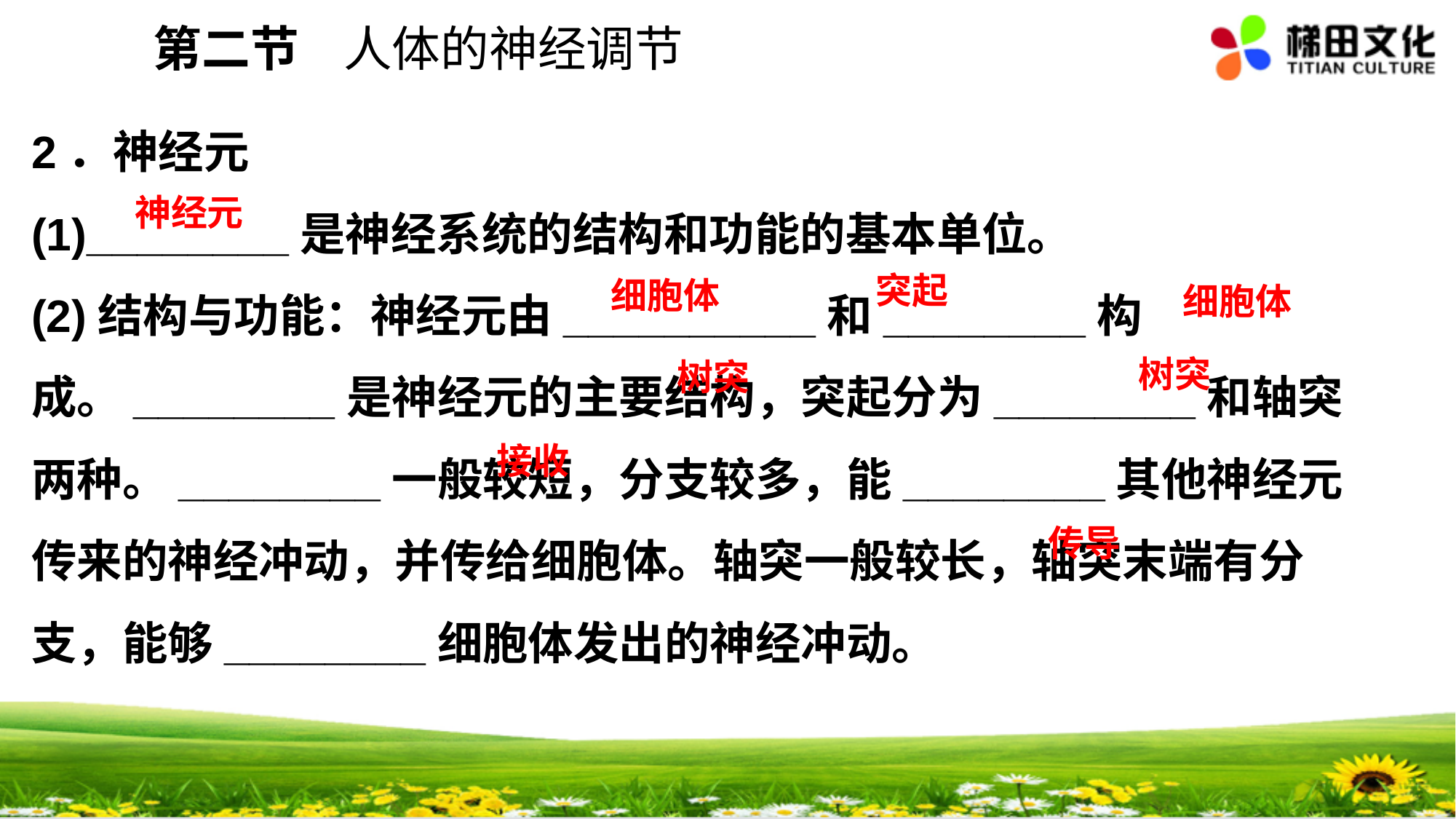

第二节    人体的神经调节
2．神经元
(1)________是神经系统的结构和功能的基本单位。
(2)结构与功能：神经元由__________和________构成。________是神经元的主要结构，突起分为________和轴突两种。________一般较短，分支较多，能________其他神经元传来的神经冲动，并传给细胞体。轴突一般较长，轴突末端有分支，能够________细胞体发出的神经冲动。
神经元
突起
细胞体
细胞体
树突
树突
接收
传导